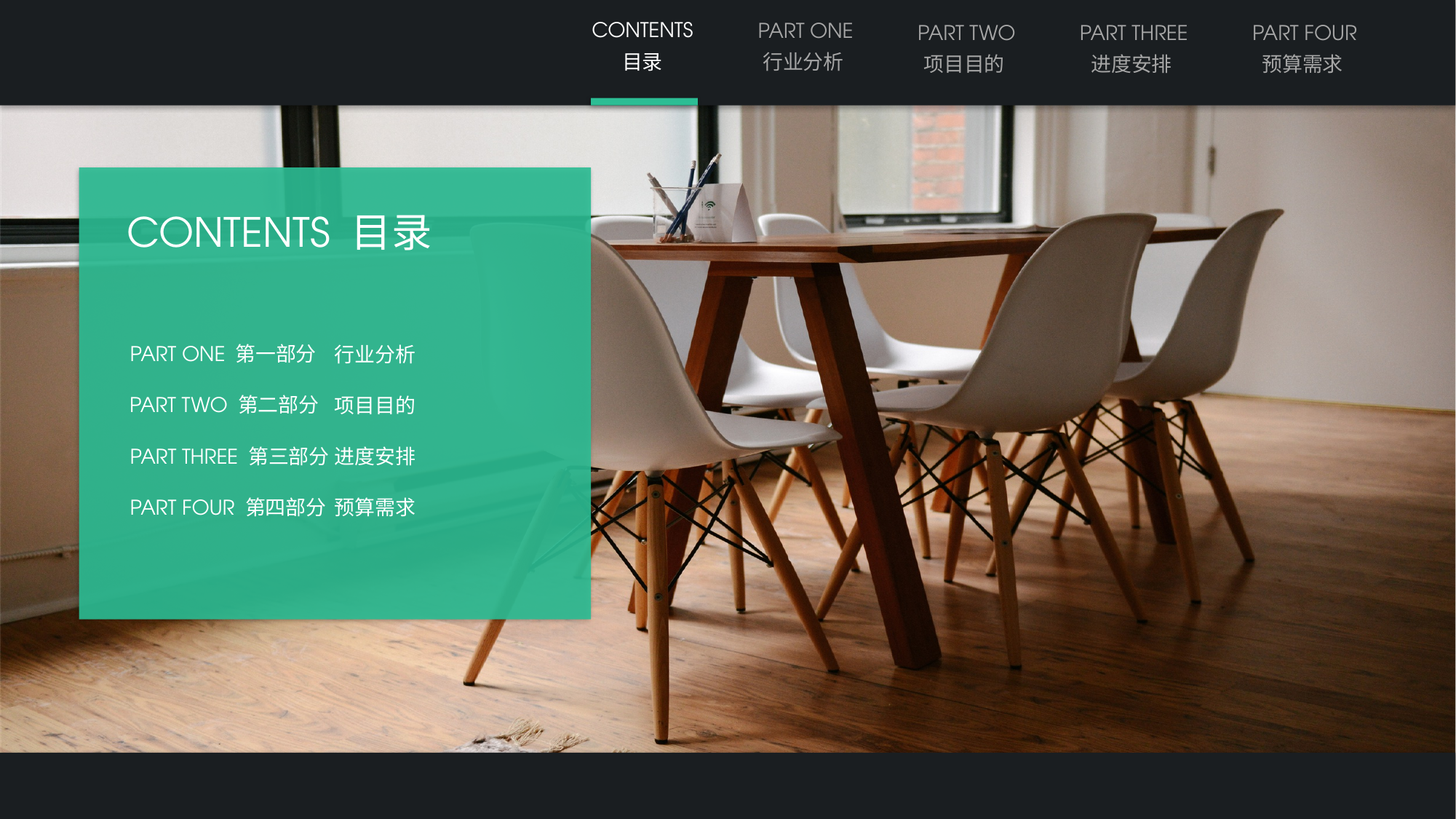

CONTENTS
目录
PART ONE
行业分析
PART TWO
项目目的
PART THREE
进度安排
PART FOUR
预算需求

CONTENTS 目录
PART ONE 第一部分
行业分析
PART TWO 第二部分
项目目的
PART THREE 第三部分
进度安排
PART FOUR 第四部分
预算需求